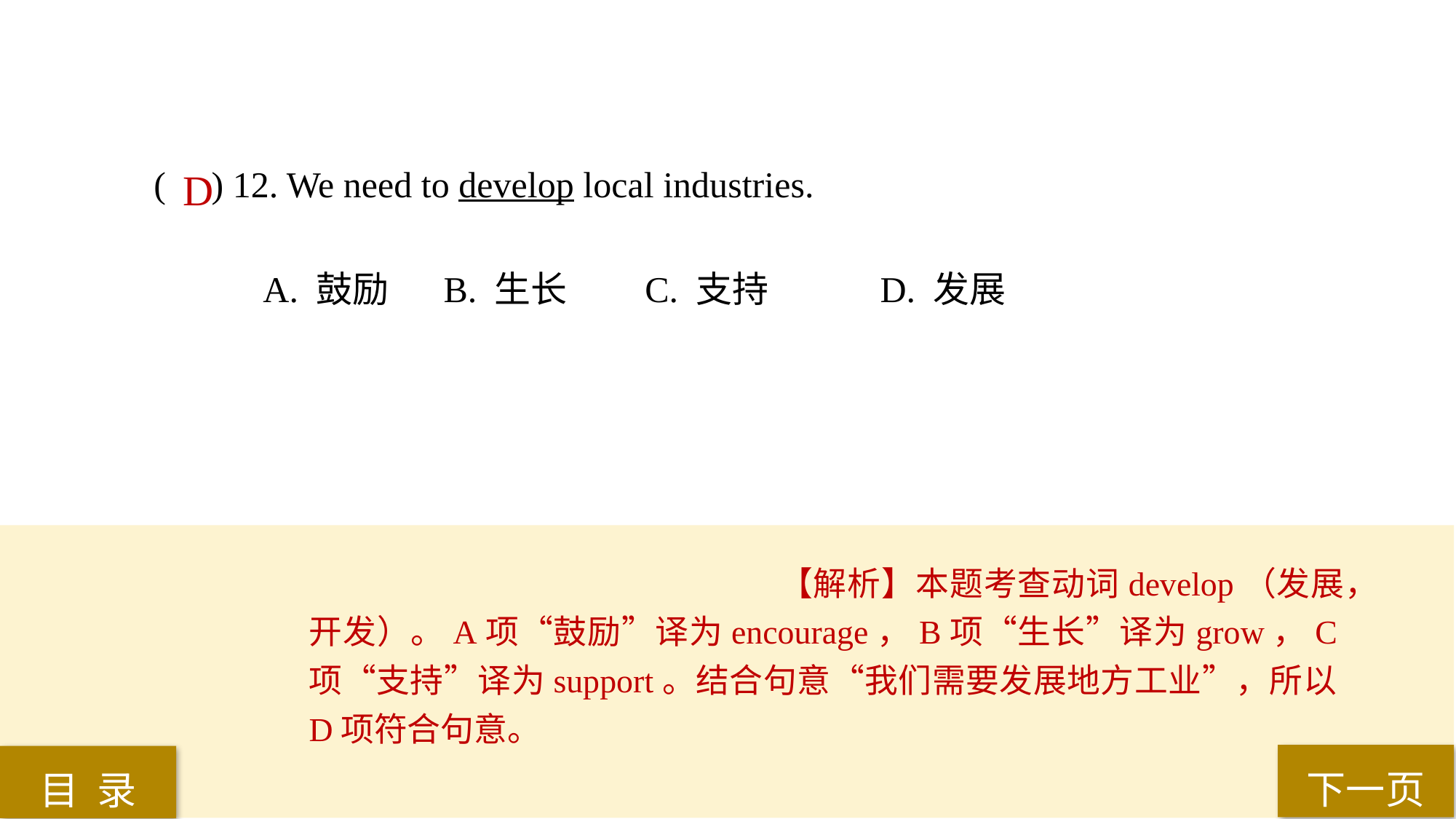

(     ) 12. We need to develop local industries.

A. 鼓励	 B. 生长 	C. 支持	 D. 发展
D
【解析】本题考查动词develop（发展，开发）。A项“鼓励”译为encourage，B项“生长”译为grow，C项“支持”译为support。结合句意“我们需要发展地方工业”，所以D项符合句意。